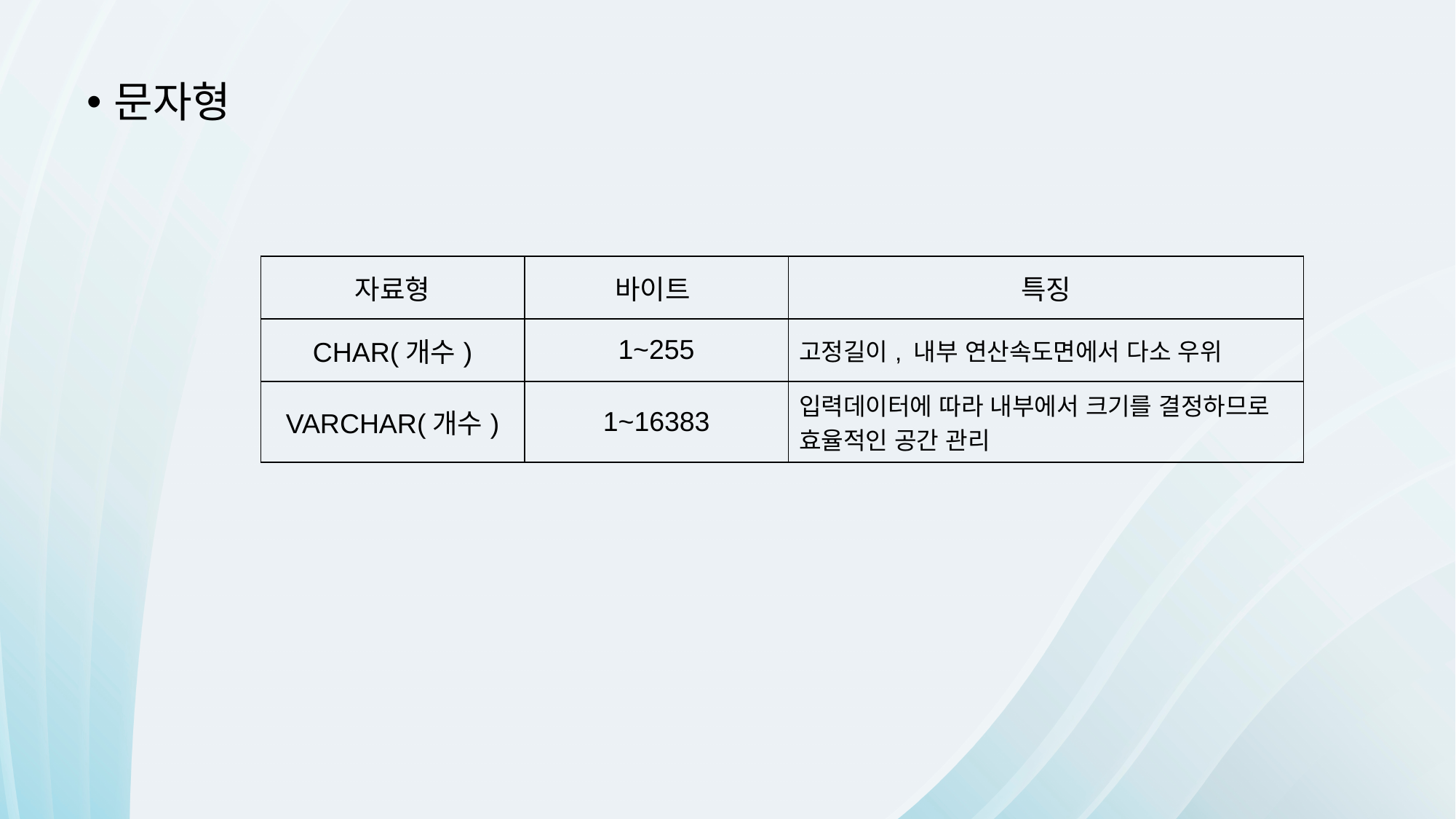

문자형
| 자료형 | 바이트 | 특징 |
| --- | --- | --- |
| CHAR(개수) | 1~255 | 고정길이, 내부 연산속도면에서 다소 우위 |
| VARCHAR(개수) | 1~16383 | 입력데이터에 따라 내부에서 크기를 결정하므로 효율적인 공간 관리 |